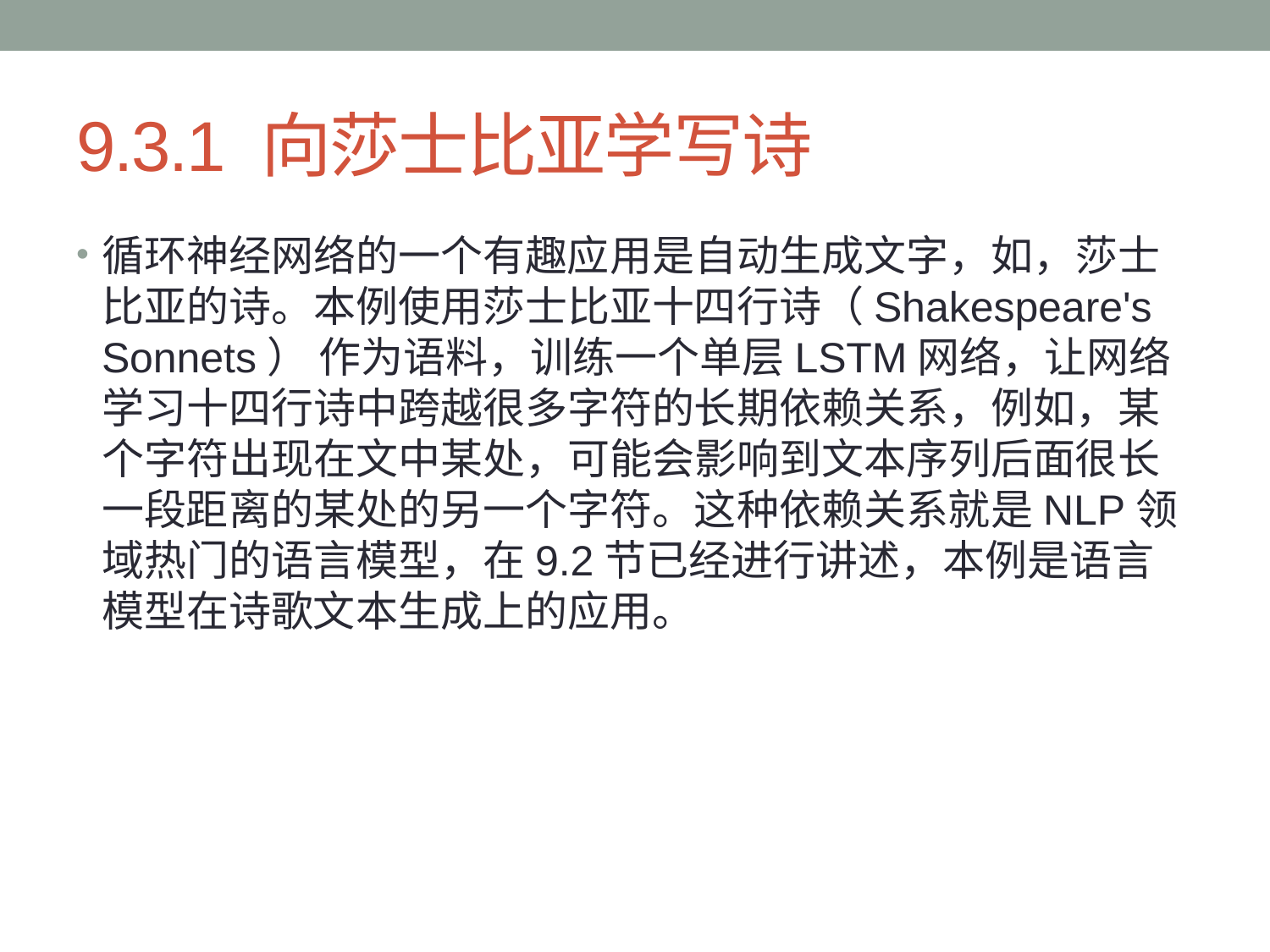

# 9.3.1 向莎士比亚学写诗
循环神经网络的一个有趣应用是自动生成文字，如，莎士比亚的诗。本例使用莎士比亚十四行诗（Shakespeare's Sonnets） 作为语料，训练一个单层LSTM网络，让网络学习十四行诗中跨越很多字符的长期依赖关系，例如，某个字符出现在文中某处，可能会影响到文本序列后面很长一段距离的某处的另一个字符。这种依赖关系就是NLP领域热门的语言模型，在9.2节已经进行讲述，本例是语言模型在诗歌文本生成上的应用。